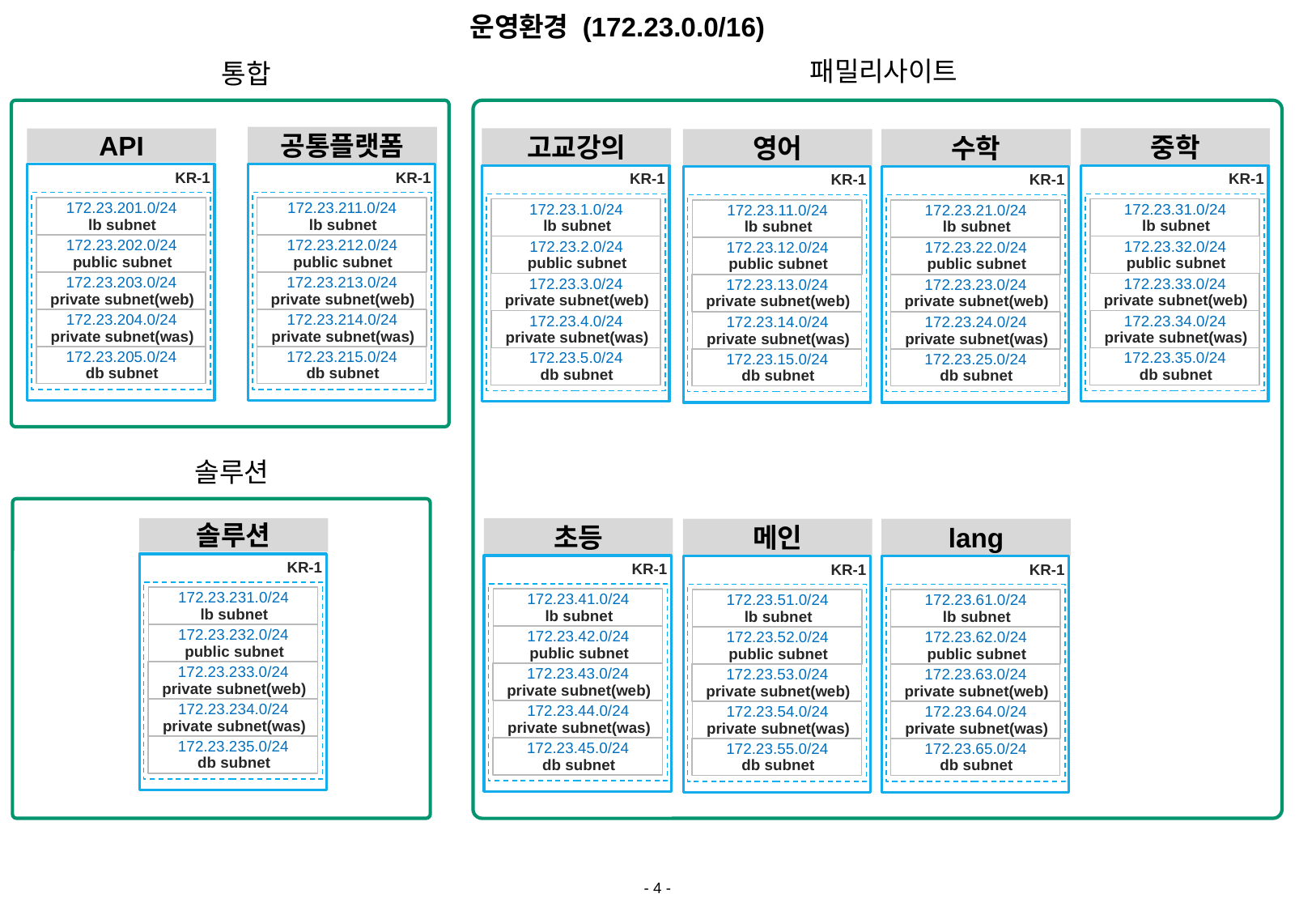

운영환경 (172.23.0.0/16)
패밀리사이트
통합

공통플랫폼
KR-1

172.23.211.0/24

lb subnet

172.23.212.0/24

public subnet
172.23.213.0/24

private subnet(web)
172.23.214.0/24

private subnet(was)
172.23.215.0/24

db subnet
고교강의
KR-1

172.23.1.0/24

lb subnet

172.23.2.0/24

public subnet
172.23.3.0/24

private subnet(web)
172.23.4.0/24

private subnet(was)
172.23.5.0/24

db subnet
중학
KR-1

172.23.31.0/24

lb subnet

172.23.32.0/24

public subnet
172.23.33.0/24

private subnet(web)
172.23.34.0/24

private subnet(was)
172.23.35.0/24

db subnet
API
KR-1

172.23.201.0/24

lb subnet

172.23.202.0/24

public subnet
172.23.203.0/24

private subnet(web)
172.23.204.0/24

private subnet(was)
172.23.205.0/24

db subnet
영어
KR-1

172.23.11.0/24

lb subnet

172.23.12.0/24

public subnet
172.23.13.0/24

private subnet(web)
172.23.14.0/24

private subnet(was)
172.23.15.0/24

db subnet
수학
KR-1

172.23.21.0/24

lb subnet

172.23.22.0/24

public subnet
172.23.23.0/24

private subnet(web)
172.23.24.0/24

private subnet(was)
172.23.25.0/24

db subnet
솔루션

솔루션
KR-1

172.23.231.0/24

lb subnet

172.23.232.0/24

public subnet
172.23.233.0/24

private subnet(web)
172.23.234.0/24

private subnet(was)
172.23.235.0/24

db subnet
초등
KR-1

172.23.41.0/24

lb subnet

172.23.42.0/24

public subnet
172.23.43.0/24

private subnet(web)
172.23.44.0/24

private subnet(was)
172.23.45.0/24

db subnet
메인
KR-1

172.23.51.0/24

lb subnet

172.23.52.0/24

public subnet
172.23.53.0/24

private subnet(web)
172.23.54.0/24

private subnet(was)
172.23.55.0/24

db subnet
lang
KR-1

172.23.61.0/24

lb subnet

172.23.62.0/24

public subnet
172.23.63.0/24

private subnet(web)
172.23.64.0/24

private subnet(was)
172.23.65.0/24

db subnet